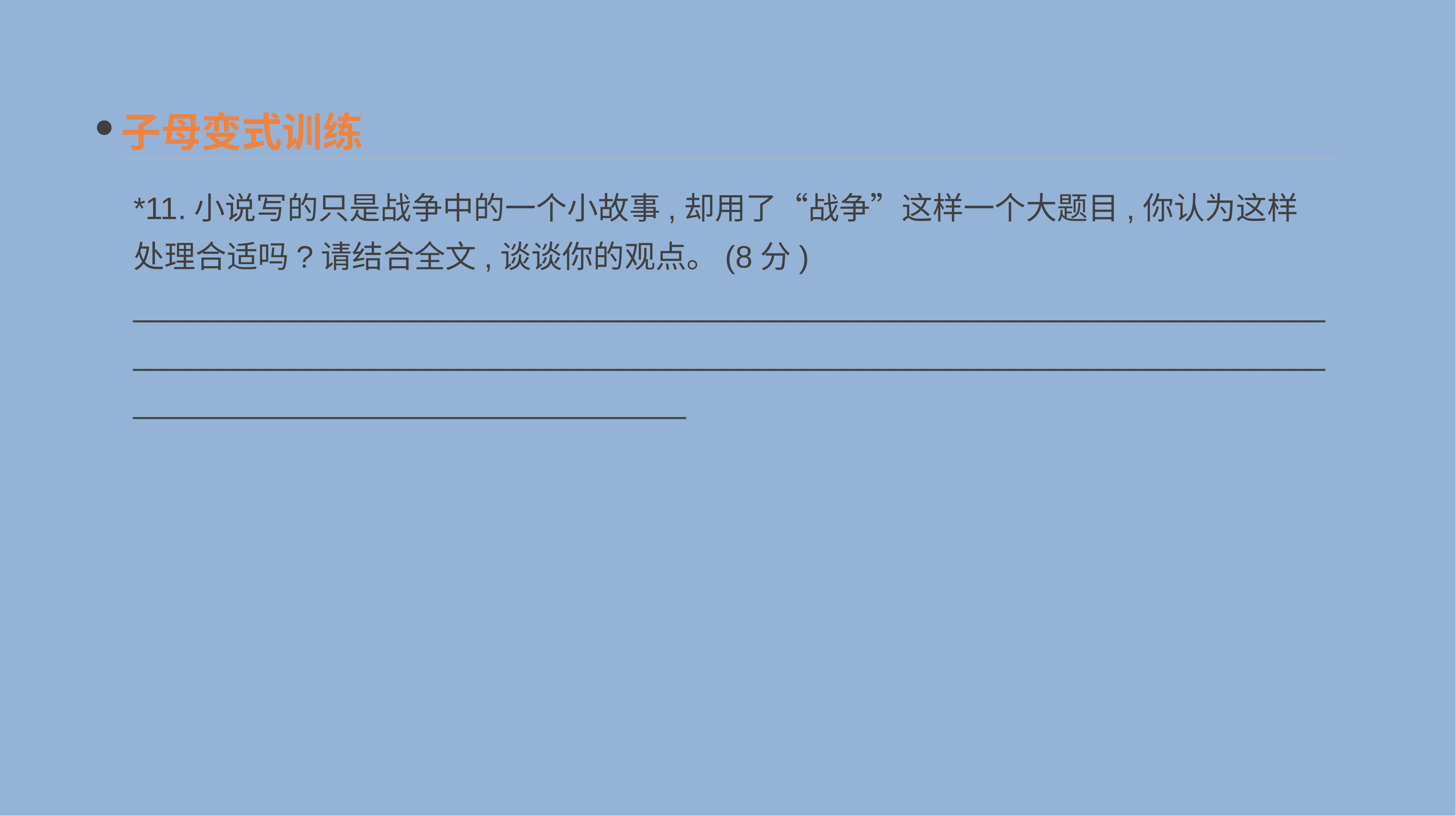

子母变式训练

*11.小说写的只是战争中的一个小故事,却用了“战争”这样一个大题目,你认为这样处理合适吗?请结合全文,谈谈你的观点。(8分)
__________________________________________________________________________________________________________________________________________________________________________